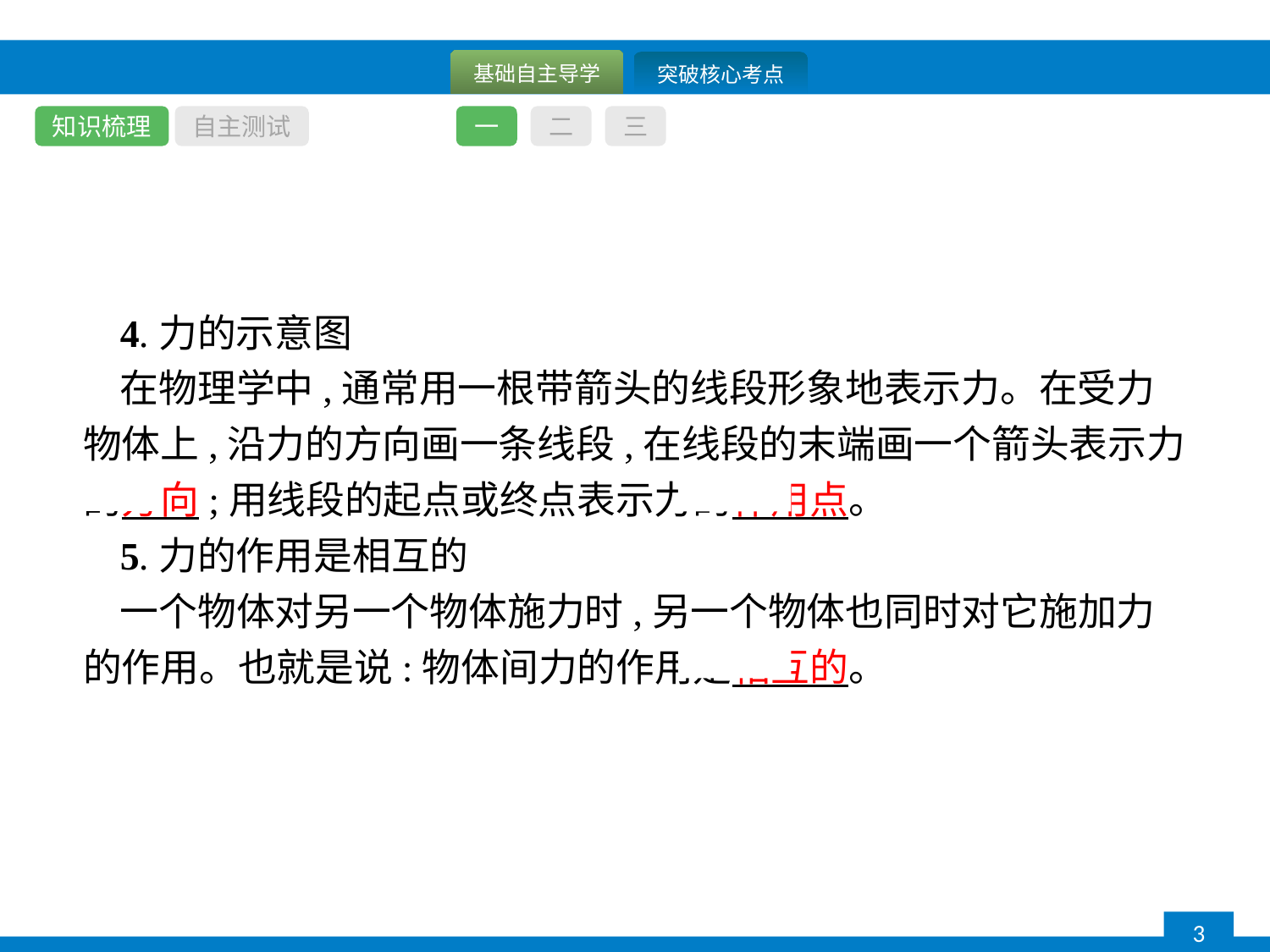

知识梳理
自主测试
一
二
三
4.力的示意图
在物理学中,通常用一根带箭头的线段形象地表示力。在受力物体上,沿力的方向画一条线段,在线段的末端画一个箭头表示力的方向;用线段的起点或终点表示力的作用点。
5.力的作用是相互的
一个物体对另一个物体施力时,另一个物体也同时对它施加力的作用。也就是说:物体间力的作用是相互的。